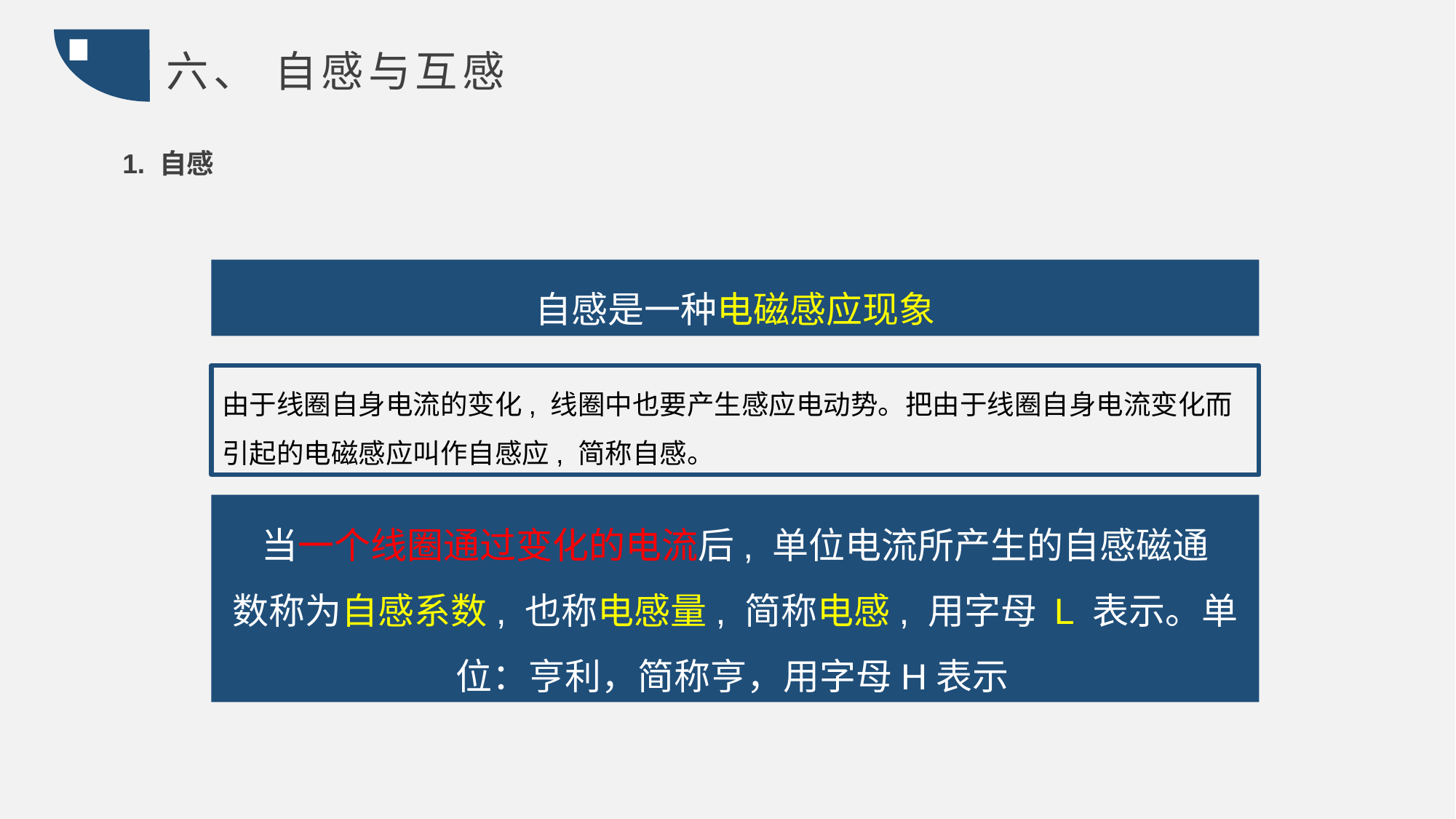

六、 自感与互感
1. 自感
自感是一种电磁感应现象
由于线圈自身电流的变化, 线圈中也要产生感应电动势。把由于线圈自身电流变化而引起的电磁感应叫作自感应, 简称自感。
当一个线圈通过变化的电流后, 单位电流所产生的自感磁通
数称为自感系数, 也称电感量, 简称电感, 用字母 L 表示。单位：亨利，简称亨，用字母H表示